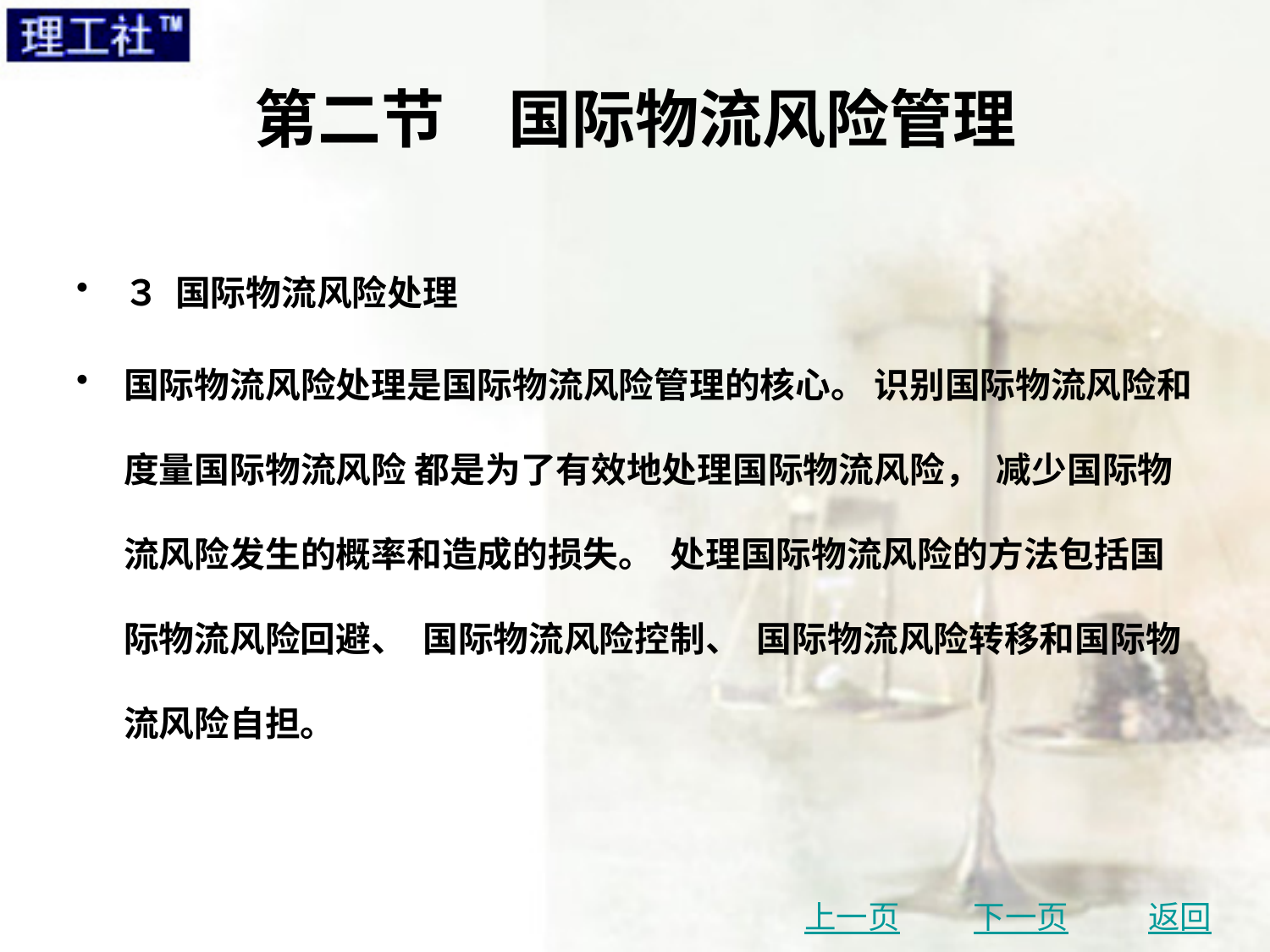

# 第二节　国际物流风险管理
３  国际物流风险处理
国际物流风险处理是国际物流风险管理的核心。 识别国际物流风险和度量国际物流风险 都是为了有效地处理国际物流风险，  减少国际物流风险发生的概率和造成的损失。  处理国际物流风险的方法包括国际物流风险回避、  国际物流风险控制、  国际物流风险转移和国际物流风险自担。

上一页
下一页
返回